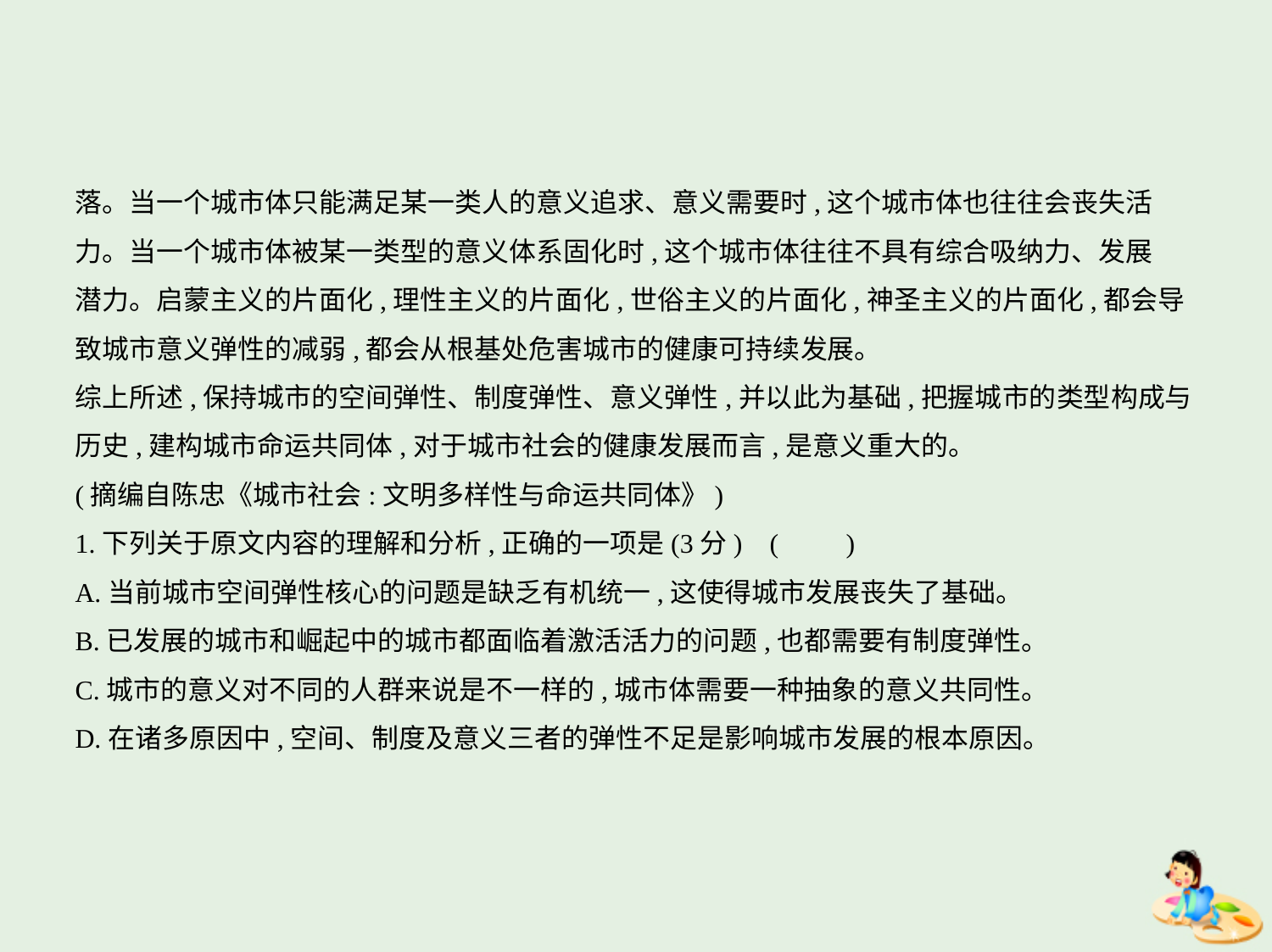

落。当一个城市体只能满足某一类人的意义追求、意义需要时,这个城市体也往往会丧失活
力。当一个城市体被某一类型的意义体系固化时,这个城市体往往不具有综合吸纳力、发展
潜力。启蒙主义的片面化,理性主义的片面化,世俗主义的片面化,神圣主义的片面化,都会导
致城市意义弹性的减弱,都会从根基处危害城市的健康可持续发展。
综上所述,保持城市的空间弹性、制度弹性、意义弹性,并以此为基础,把握城市的类型构成与
历史,建构城市命运共同体,对于城市社会的健康发展而言,是意义重大的。
(摘编自陈忠《城市社会:文明多样性与命运共同体》)
1.下列关于原文内容的理解和分析,正确的一项是(3分) (　　)
A.当前城市空间弹性核心的问题是缺乏有机统一,这使得城市发展丧失了基础。
B.已发展的城市和崛起中的城市都面临着激活活力的问题,也都需要有制度弹性。
C.城市的意义对不同的人群来说是不一样的,城市体需要一种抽象的意义共同性。
D.在诸多原因中,空间、制度及意义三者的弹性不足是影响城市发展的根本原因。